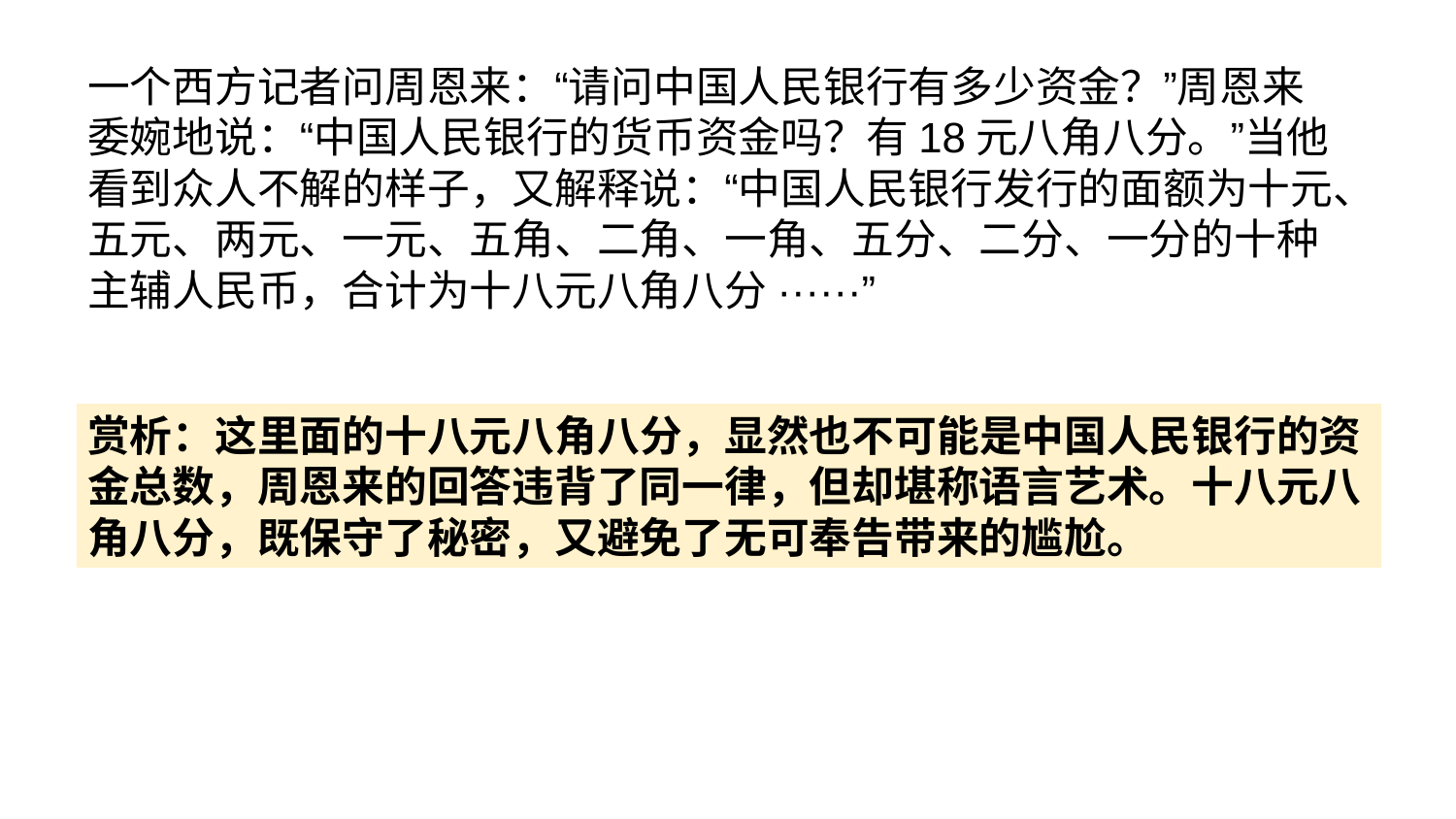

一个西方记者问周恩来：“请问中国人民银行有多少资金？”周恩来委婉地说：“中国人民银行的货币资金吗？有18元八角八分。”当他看到众人不解的样子，又解释说：“中国人民银行发行的面额为十元、五元、两元、一元、五角、二角、一角、五分、二分、一分的十种主辅人民币，合计为十八元八角八分······”
赏析：这里面的十八元八角八分，显然也不可能是中国人民银行的资金总数，周恩来的回答违背了同一律，但却堪称语言艺术。十八元八角八分，既保守了秘密，又避免了无可奉告带来的尴尬。